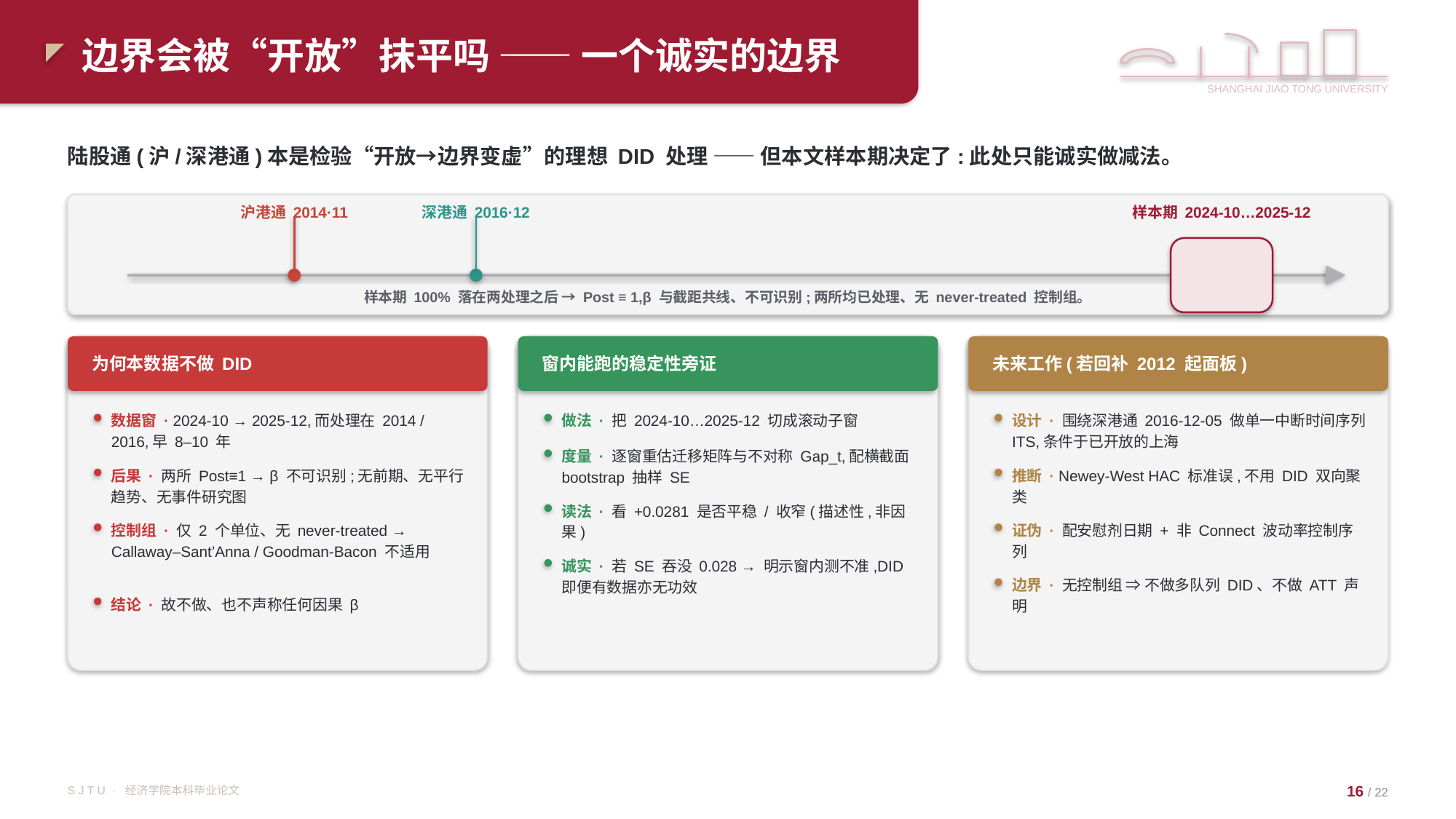

边界会被“开放”抹平吗 —— 一个诚实的边界

SHANGHAI JIAO TONG UNIVERSITY
陆股通(沪/深港通)本是检验“开放→边界变虚”的理想 DID 处理 —— 但本文样本期决定了:此处只能诚实做减法。

沪港通 2014·11
深港通 2016·12
样本期 2024-10…2025-12

样本期 100% 落在两处理之后 → Post ≡ 1,β 与截距共线、不可识别;两所均已处理、无 never-treated 控制组。

为何本数据不做 DID
窗内能跑的稳定性旁证
未来工作(若回补 2012 起面板)
数据窗 · 2024-10 → 2025-12,而处理在 2014 / 2016,早 8–10 年
做法 · 把 2024-10…2025-12 切成滚动子窗
设计 · 围绕深港通 2016-12-05 做单一中断时间序列 ITS,条件于已开放的上海

度量 · 逐窗重估迁移矩阵与不对称 Gap_t,配横截面 bootstrap 抽样 SE

后果 · 两所 Post≡1 → β 不可识别;无前期、无平行趋势、无事件研究图
推断 · Newey-West HAC 标准误,不用 DID 双向聚类

读法 · 看 +0.0281 是否平稳 / 收窄(描述性,非因果)

控制组 · 仅 2 个单位、无 never-treated → Callaway–Sant’Anna / Goodman-Bacon 不适用
证伪 · 配安慰剂日期 + 非 Connect 波动率控制序列

诚实 · 若 SE 吞没 0.028 → 明示窗内测不准,DID 即便有数据亦无功效

边界 · 无控制组 ⇒ 不做多队列 DID、不做 ATT 声明

结论 · 故不做、也不声称任何因果 β

S J T U  ·  经济学院本科毕业论文
16 / 22